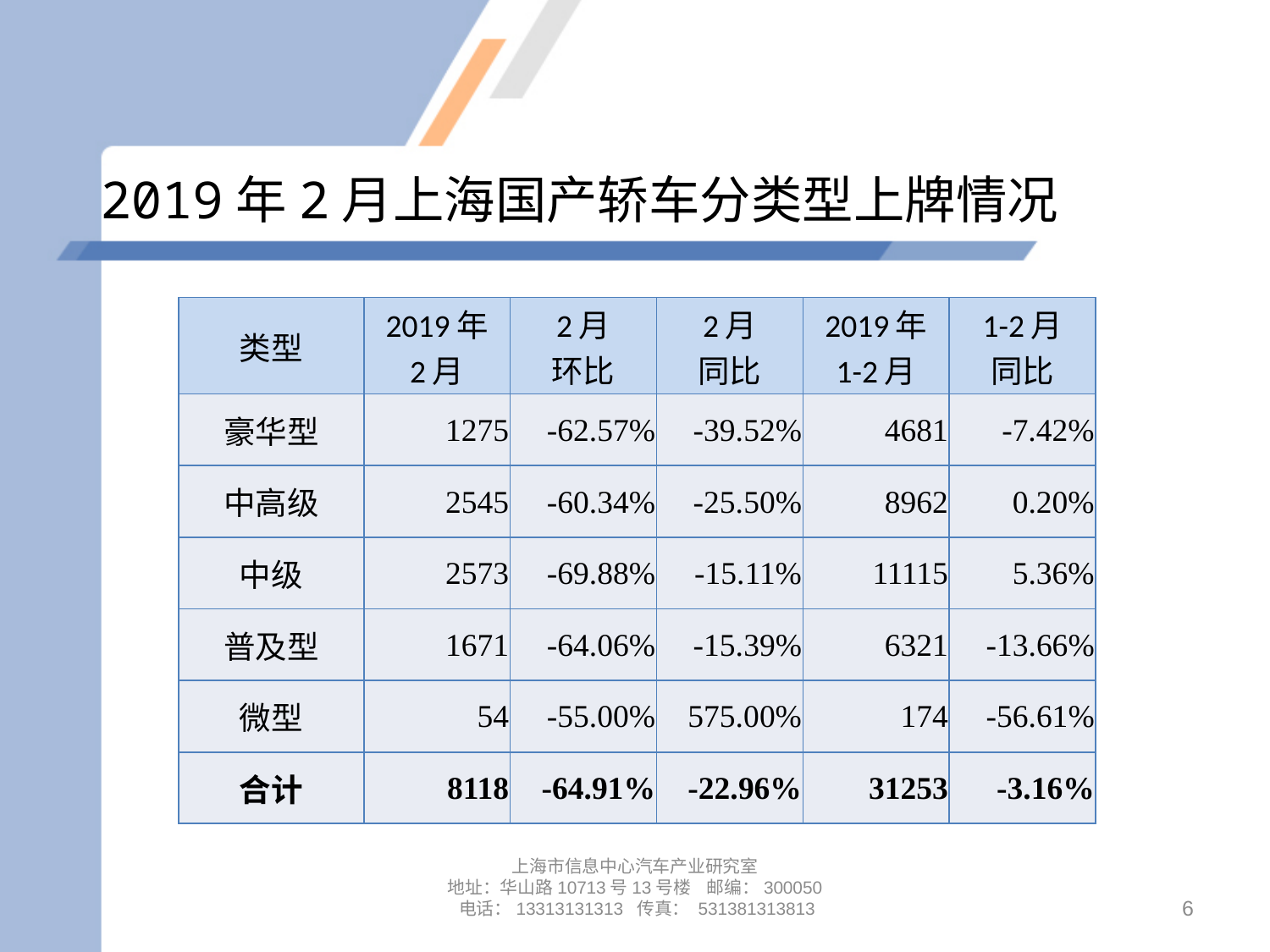

# 2019年2月上海国产轿车分类型上牌情况
| 类型 | 2019年 2月 | 2月 环比 | 2月 同比 | 2019年 1-2月 | 1-2月 同比 |
| --- | --- | --- | --- | --- | --- |
| 豪华型 | 1275 | -62.57% | -39.52% | 4681 | -7.42% |
| 中高级 | 2545 | -60.34% | -25.50% | 8962 | 0.20% |
| 中级 | 2573 | -69.88% | -15.11% | 11115 | 5.36% |
| 普及型 | 1671 | -64.06% | -15.39% | 6321 | -13.66% |
| 微型 | 54 | -55.00% | 575.00% | 174 | -56.61% |
| 合计 | 8118 | -64.91% | -22.96% | 31253 | -3.16% |
上海市信息中心汽车产业研究室
地址：华山路10713号13号楼    邮编：300050  电话：13313131313  传真： 531381313813

6